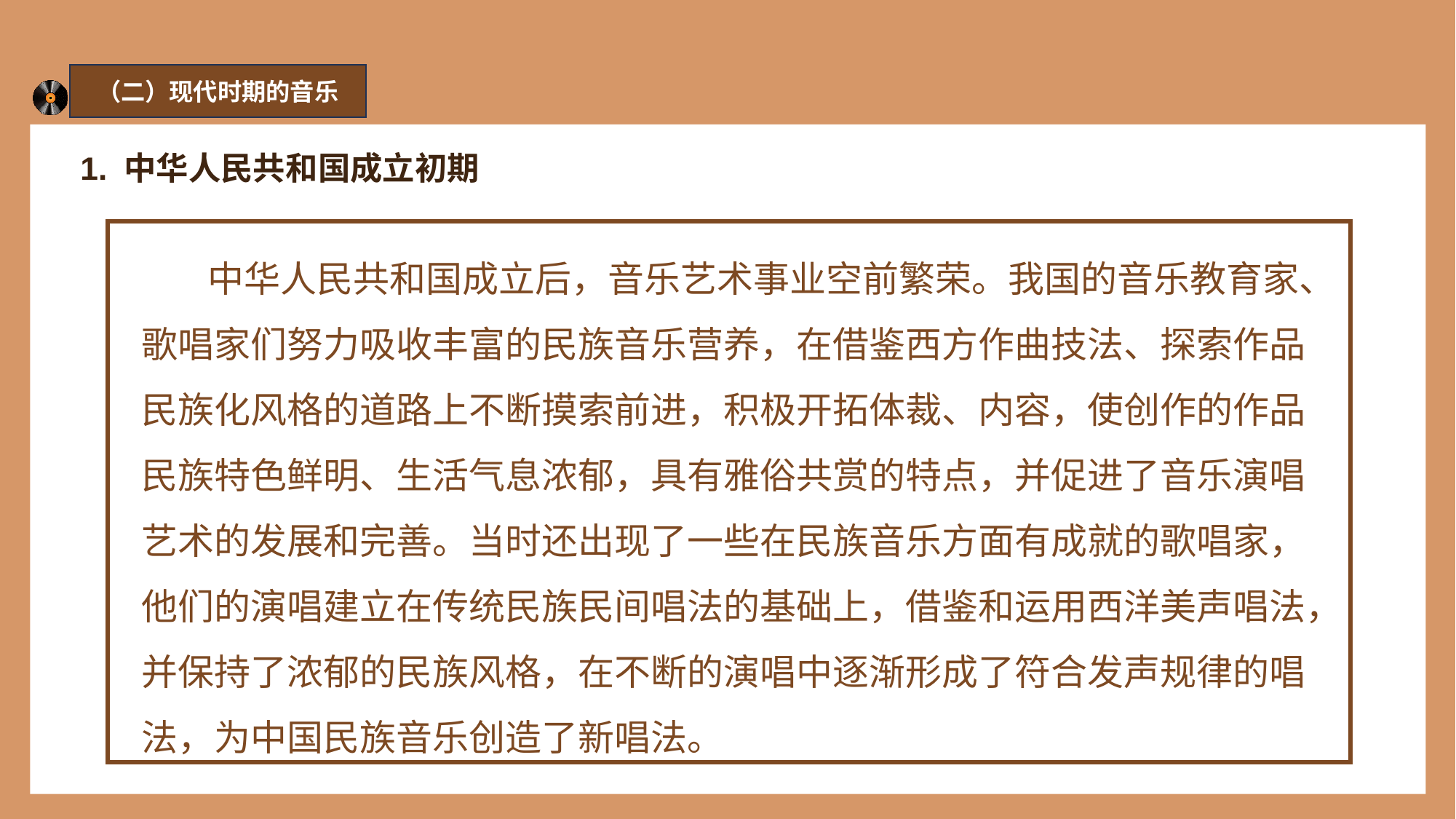

（二）现代时期的音乐
1. 中华人民共和国成立初期

       中华人民共和国成立后，音乐艺术事业空前繁荣。我国的音乐教育家、歌唱家们努力吸收丰富的民族音乐营养，在借鉴西方作曲技法、探索作品民族化风格的道路上不断摸索前进，积极开拓体裁、内容，使创作的作品民族特色鲜明、生活气息浓郁，具有雅俗共赏的特点，并促进了音乐演唱艺术的发展和完善。当时还出现了一些在民族音乐方面有成就的歌唱家，他们的演唱建立在传统民族民间唱法的基础上，借鉴和运用西洋美声唱法，并保持了浓郁的民族风格，在不断的演唱中逐渐形成了符合发声规律的唱法，为中国民族音乐创造了新唱法。